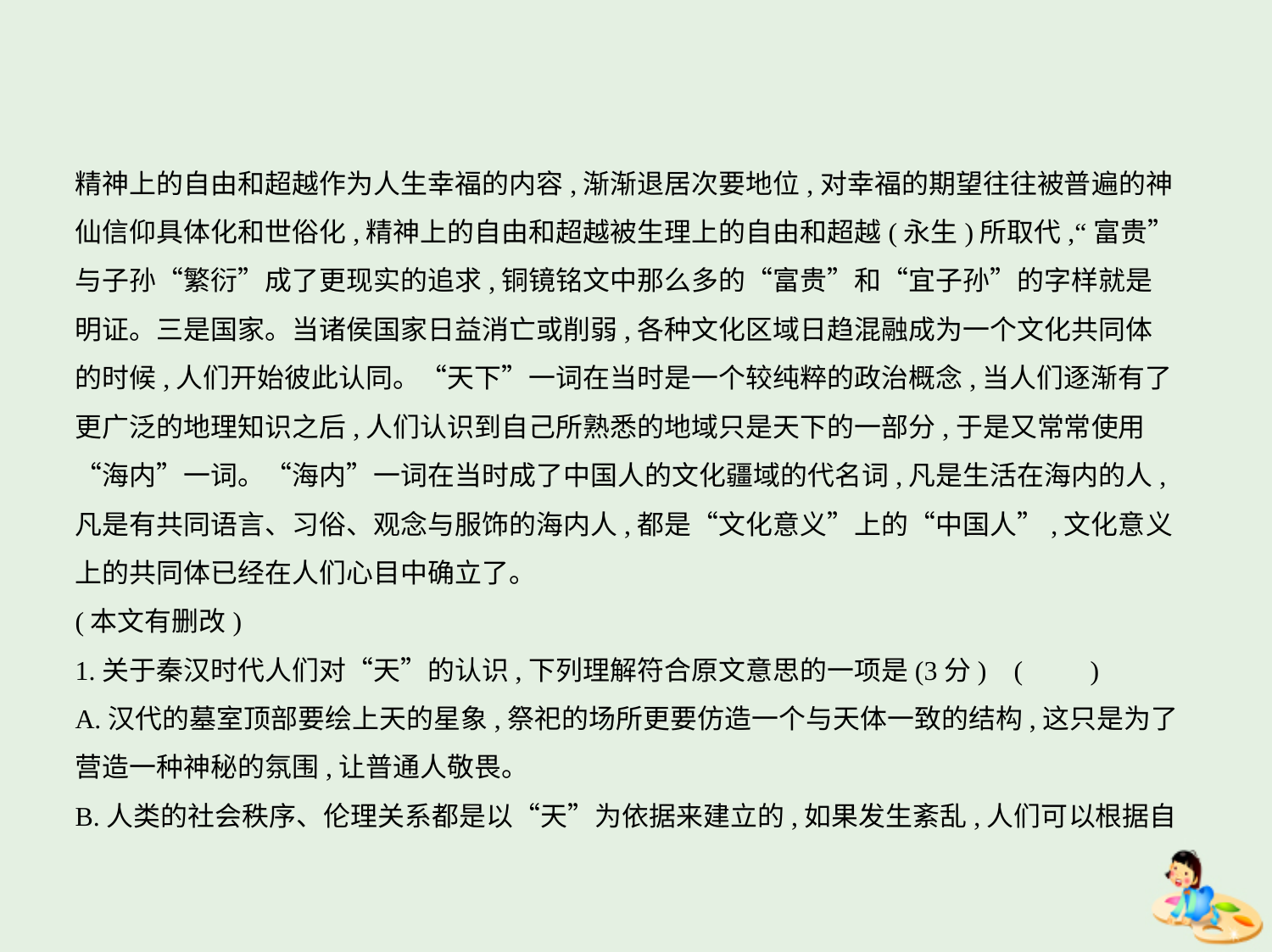

精神上的自由和超越作为人生幸福的内容,渐渐退居次要地位,对幸福的期望往往被普遍的神
仙信仰具体化和世俗化,精神上的自由和超越被生理上的自由和超越(永生)所取代,“富贵”
与子孙“繁衍”成了更现实的追求,铜镜铭文中那么多的“富贵”和“宜子孙”的字样就是
明证。三是国家。当诸侯国家日益消亡或削弱,各种文化区域日趋混融成为一个文化共同体
的时候,人们开始彼此认同。“天下”一词在当时是一个较纯粹的政治概念,当人们逐渐有了
更广泛的地理知识之后,人们认识到自己所熟悉的地域只是天下的一部分,于是又常常使用
“海内”一词。“海内”一词在当时成了中国人的文化疆域的代名词,凡是生活在海内的人,
凡是有共同语言、习俗、观念与服饰的海内人,都是“文化意义”上的“中国人”,文化意义
上的共同体已经在人们心目中确立了。
(本文有删改)
1.关于秦汉时代人们对“天”的认识,下列理解符合原文意思的一项是(3分) (　　)
A.汉代的墓室顶部要绘上天的星象,祭祀的场所更要仿造一个与天体一致的结构,这只是为了
营造一种神秘的氛围,让普通人敬畏。
B.人类的社会秩序、伦理关系都是以“天”为依据来建立的,如果发生紊乱,人们可以根据自